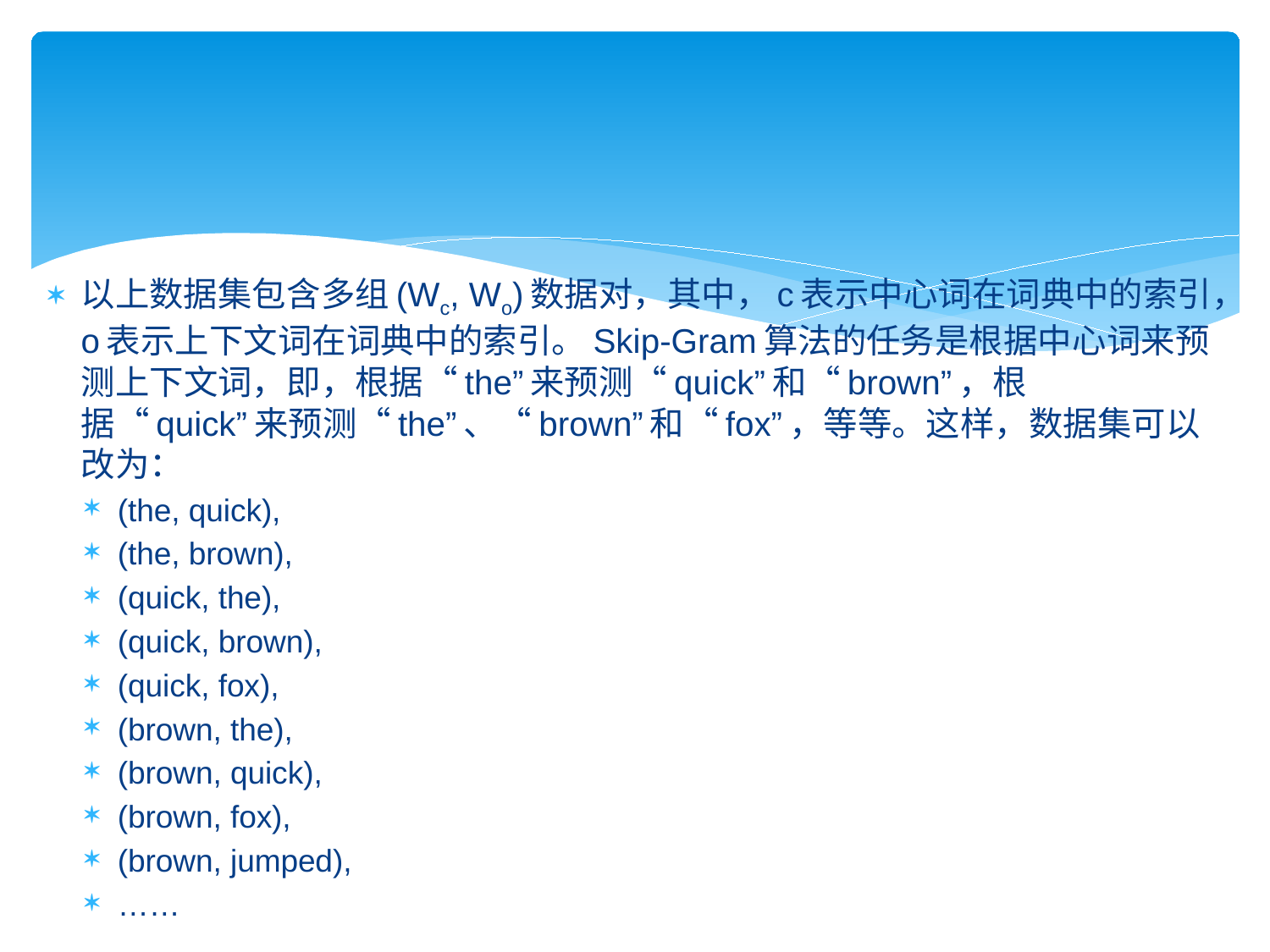

以上数据集包含多组(Wc, Wo)数据对，其中，c表示中心词在词典中的索引，o表示上下文词在词典中的索引。Skip-Gram算法的任务是根据中心词来预测上下文词，即，根据“the”来预测“quick”和“brown”，根据“quick”来预测“the”、“brown”和“fox”，等等。这样，数据集可以改为：
(the, quick),
(the, brown),
(quick, the),
(quick, brown),
(quick, fox),
(brown, the),
(brown, quick),
(brown, fox),
(brown, jumped),
……